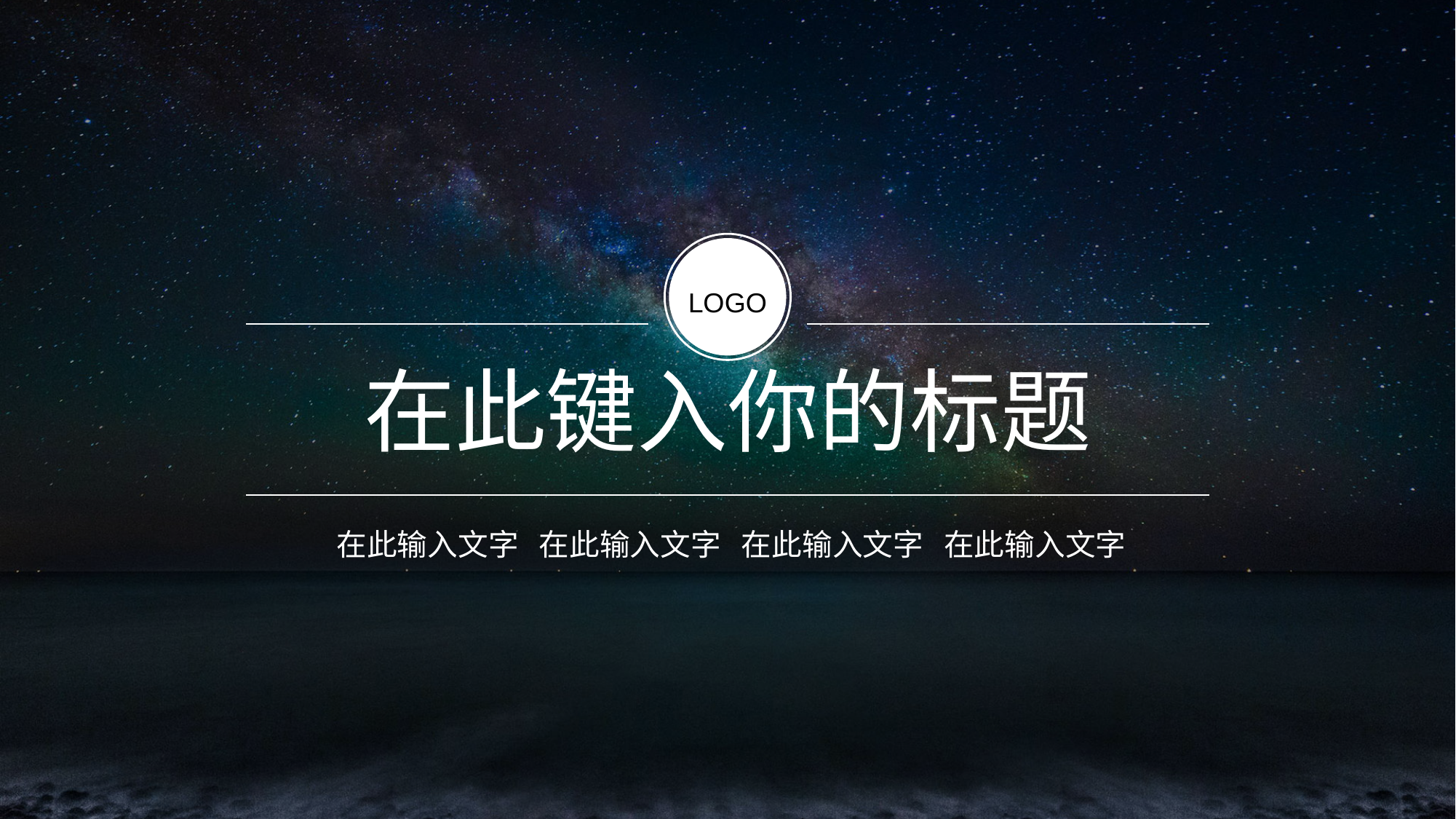

LOGO
在此键入你的标题
在此输入文字   在此输入文字   在此输入文字   在此输入文字